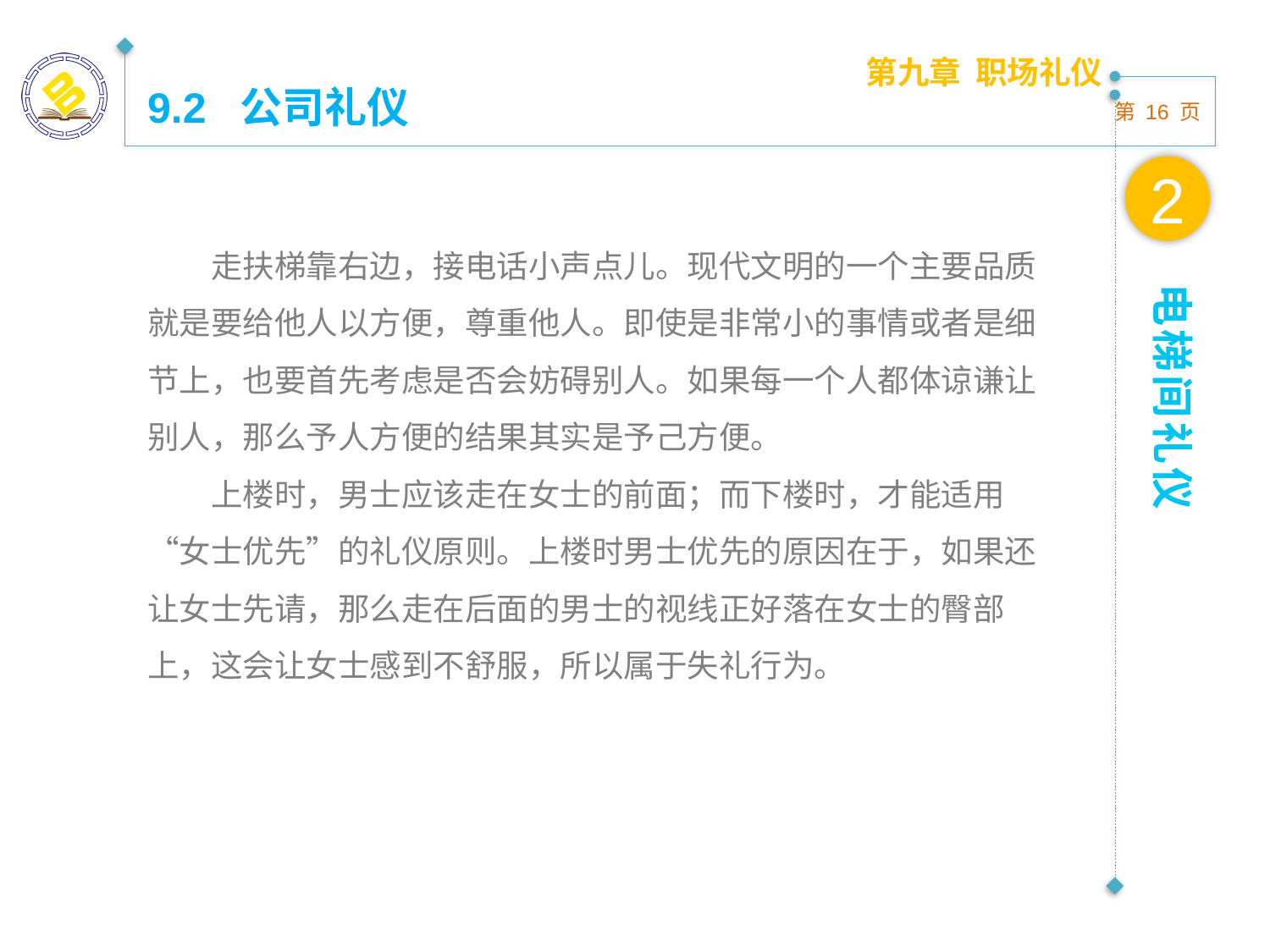

第九章  职场礼仪
9.2  公司礼仪
2
走扶梯靠右边，接电话小声点儿。现代文明的一个主要品质就是要给他人以方便，尊重他人。即使是非常小的事情或者是细节上，也要首先考虑是否会妨碍别人。如果每一个人都体谅谦让别人，那么予人方便的结果其实是予己方便。
上楼时，男士应该走在女士的前面；而下楼时，才能适用“女士优先”的礼仪原则。上楼时男士优先的原因在于，如果还让女士先请，那么走在后面的男士的视线正好落在女士的臀部上，这会让女士感到不舒服，所以属于失礼行为。
电梯间礼仪